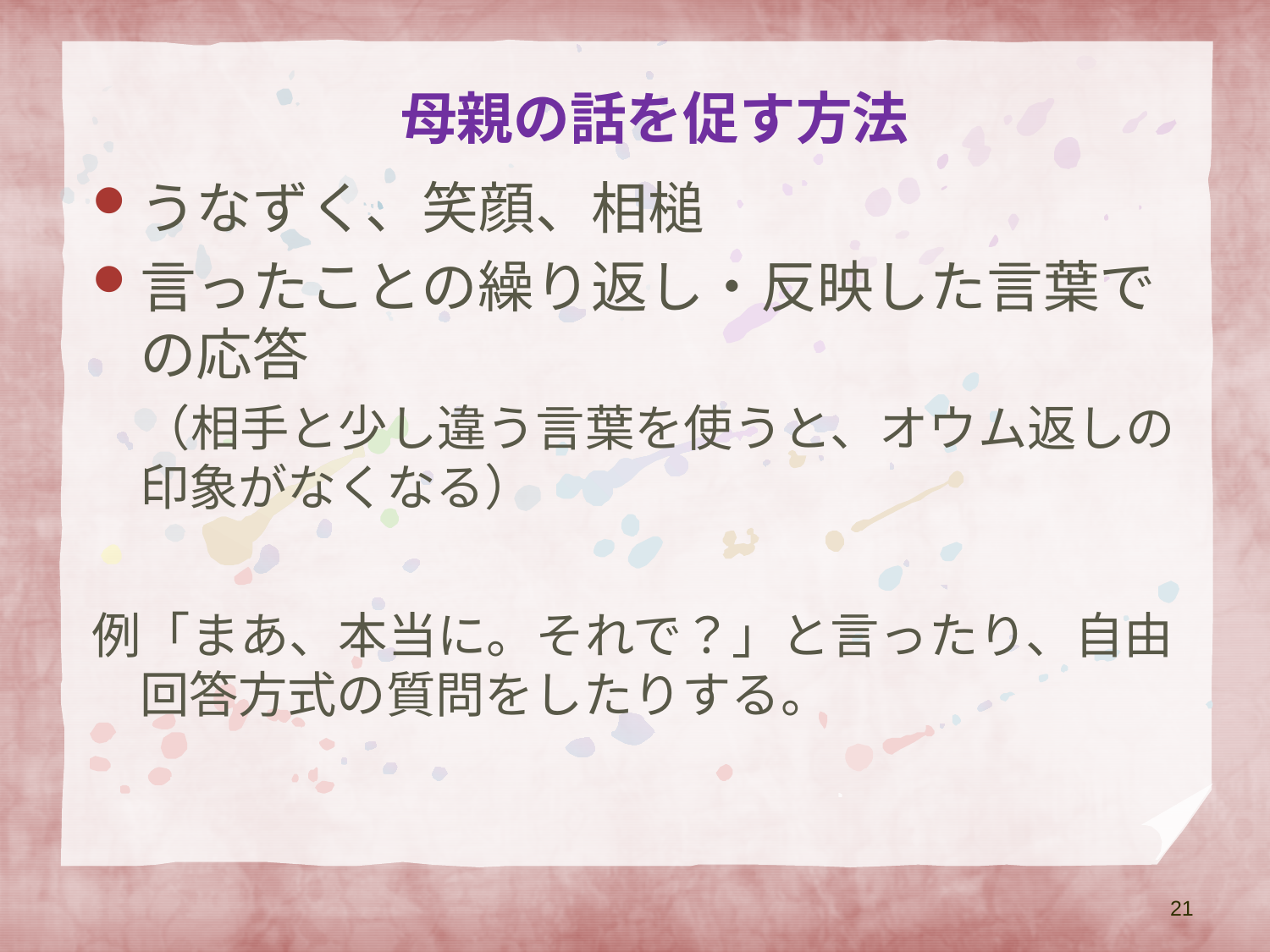

母親の話を促す方法
うなずく、笑顔、相槌
言ったことの繰り返し・反映した言葉での応答
　（相手と少し違う言葉を使うと、オウム返しの印象がなくなる）

例「まあ、本当に。それで？」と言ったり、自由回答方式の質問をしたりする。

21